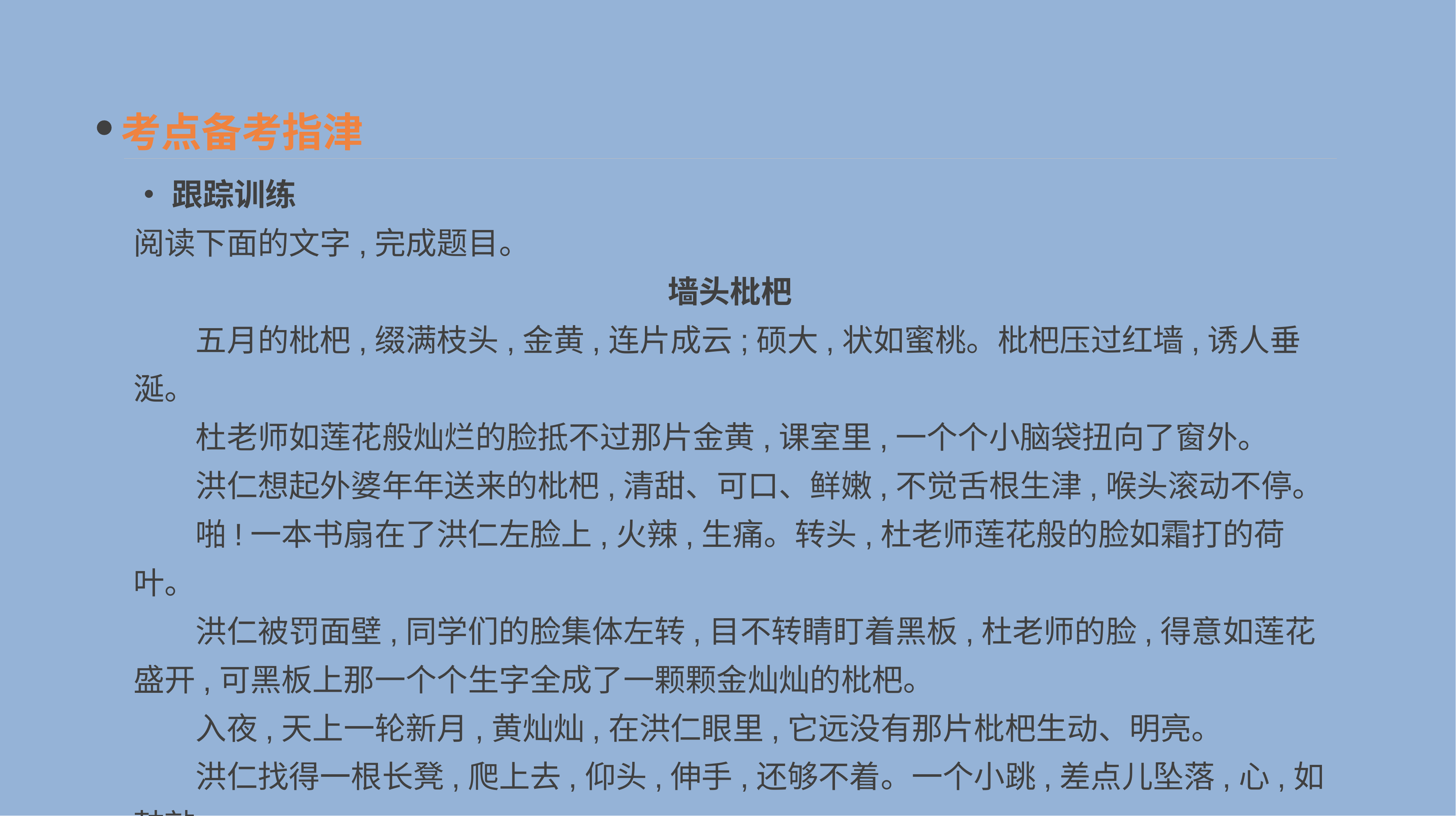

考点备考指津

•跟踪训练
阅读下面的文字,完成题目。
墙头枇杷
　　五月的枇杷,缀满枝头,金黄,连片成云;硕大,状如蜜桃。枇杷压过红墙,诱人垂涎。
　　杜老师如莲花般灿烂的脸抵不过那片金黄,课室里,一个个小脑袋扭向了窗外。
　　洪仁想起外婆年年送来的枇杷,清甜、可口、鲜嫩,不觉舌根生津,喉头滚动不停。
　　啪!一本书扇在了洪仁左脸上,火辣,生痛。转头,杜老师莲花般的脸如霜打的荷叶。
　　洪仁被罚面壁,同学们的脸集体左转,目不转睛盯着黑板,杜老师的脸,得意如莲花盛开,可黑板上那一个个生字全成了一颗颗金灿灿的枇杷。
　　入夜,天上一轮新月,黄灿灿,在洪仁眼里,它远没有那片枇杷生动、明亮。
　　洪仁找得一根长凳,爬上去,仰头,伸手,还够不着。一个小跳,差点儿坠落,心,如鼓敲。
　　突然,只觉身子一轻,他陡然长高了半尺。他惊喜,他贪婪猛吃,甜甜的,幸福迅即布满全身。
　　“好吃吗?”洪仁扭头,眼睛睁圆,惊惶惨叫:“杜老师!”